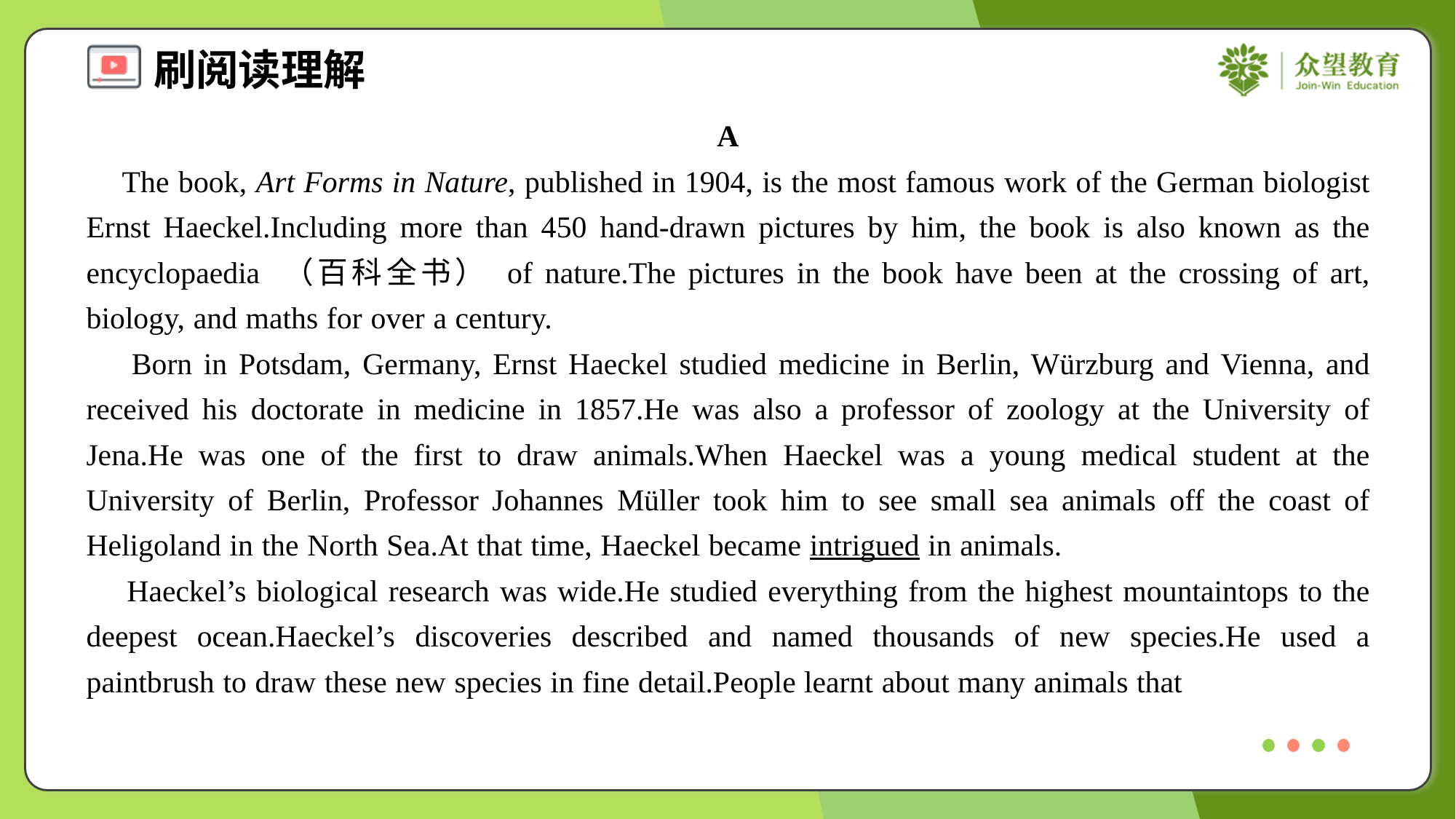

A
    The book, Art Forms in Nature, published in 1904, is the most famous work of the German biologist Ernst Haeckel.Including more than 450 hand-drawn pictures by him, the book is also known as the encyclopaedia （百科全书） of nature.The pictures in the book have been at the crossing of art, biology, and maths for over a century.
    Born in Potsdam, Germany, Ernst Haeckel studied medicine in Berlin, Würzburg and Vienna, and received his doctorate in medicine in 1857.He was also a professor of zoology at the University of Jena.He was one of the first to draw animals.When Haeckel was a young medical student at the University of Berlin, Professor Johannes Müller took him to see small sea animals off the coast of Heligoland in the North Sea.At that time, Haeckel became intrigued in animals.
    Haeckel’s biological research was wide.He studied everything from the highest mountaintops to the deepest ocean.Haeckel’s discoveries described and named thousands of new species.He used a paintbrush to draw these new species in fine detail.People learnt about many animals that